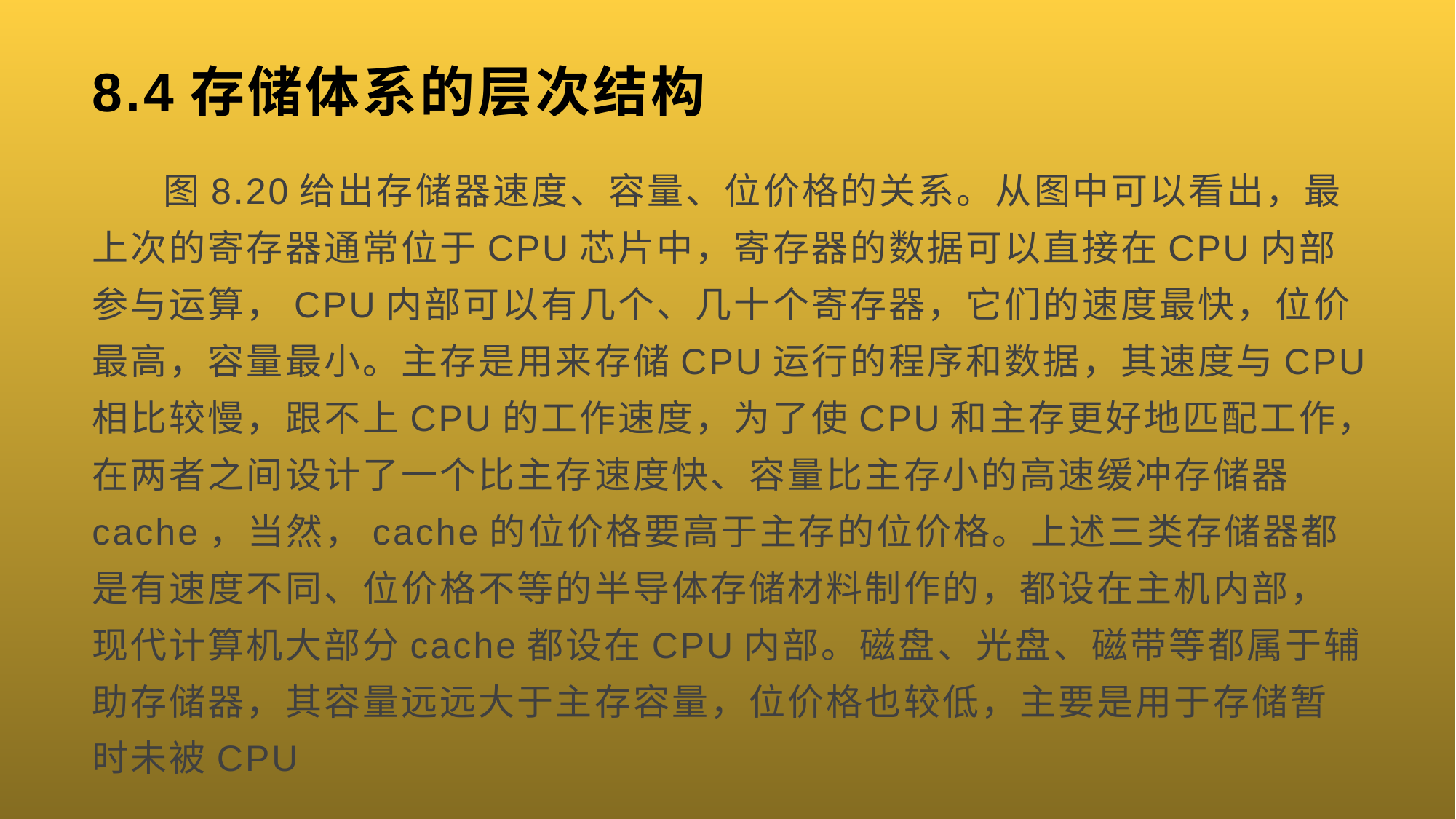

# 8.4存储体系的层次结构
      图8.20给出存储器速度、容量、位价格的关系。从图中可以看出，最上次的寄存器通常位于CPU芯片中，寄存器的数据可以直接在CPU内部参与运算，CPU内部可以有几个、几十个寄存器，它们的速度最快，位价最高，容量最小。主存是用来存储CPU运行的程序和数据，其速度与CPU相比较慢，跟不上CPU的工作速度，为了使CPU和主存更好地匹配工作，在两者之间设计了一个比主存速度快、容量比主存小的高速缓冲存储器cache，当然，cache的位价格要高于主存的位价格。上述三类存储器都是有速度不同、位价格不等的半导体存储材料制作的，都设在主机内部，现代计算机大部分cache都设在CPU内部。磁盘、光盘、磁带等都属于辅助存储器，其容量远远大于主存容量，位价格也较低，主要是用于存储暂时未被CPU